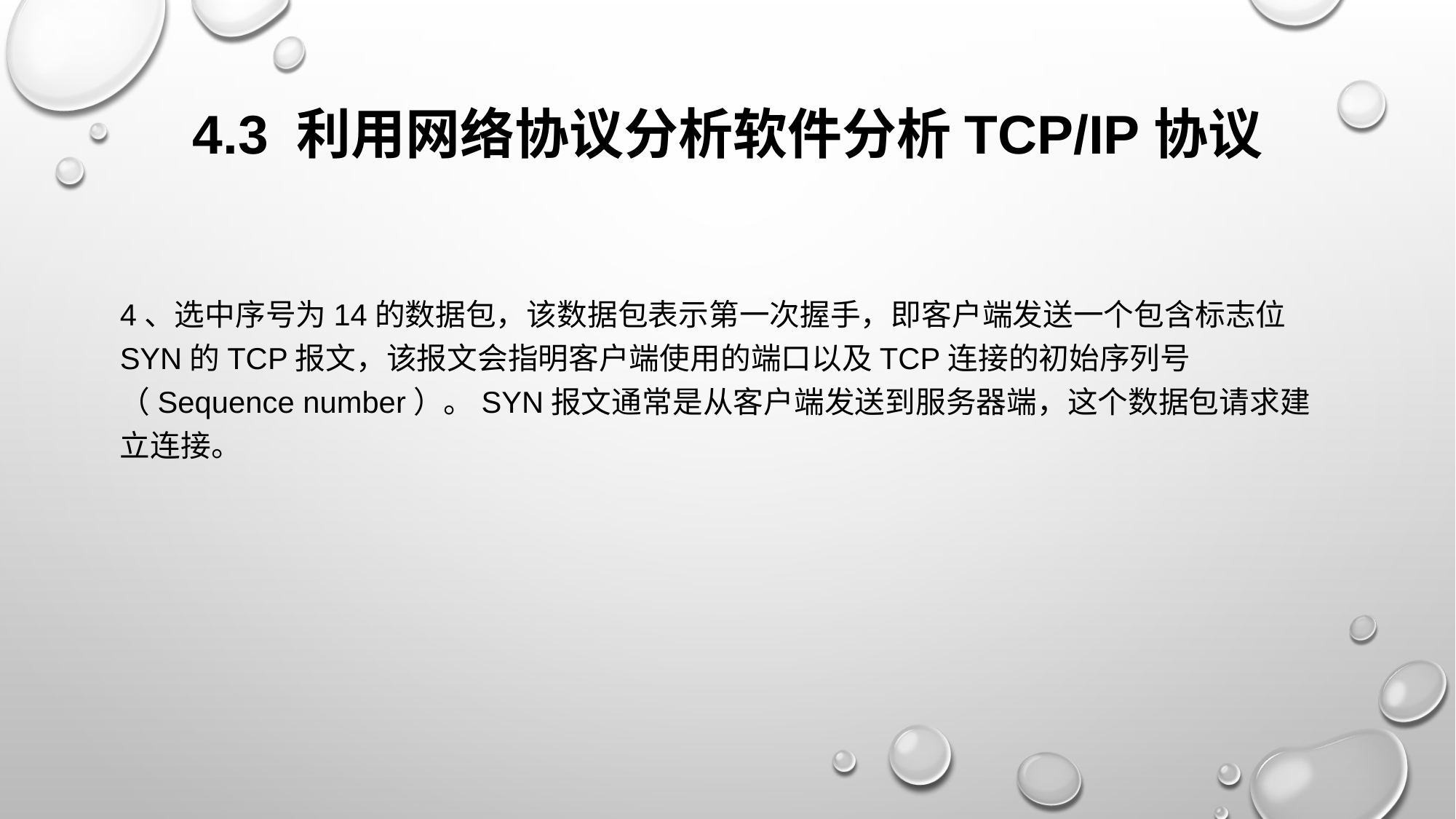

# 4.3 利用网络协议分析软件分析TCP/IP协议
4、选中序号为14的数据包，该数据包表示第一次握手，即客户端发送一个包含标志位SYN的TCP报文，该报文会指明客户端使用的端口以及TCP连接的初始序列号（Sequence number）。SYN报文通常是从客户端发送到服务器端，这个数据包请求建立连接。